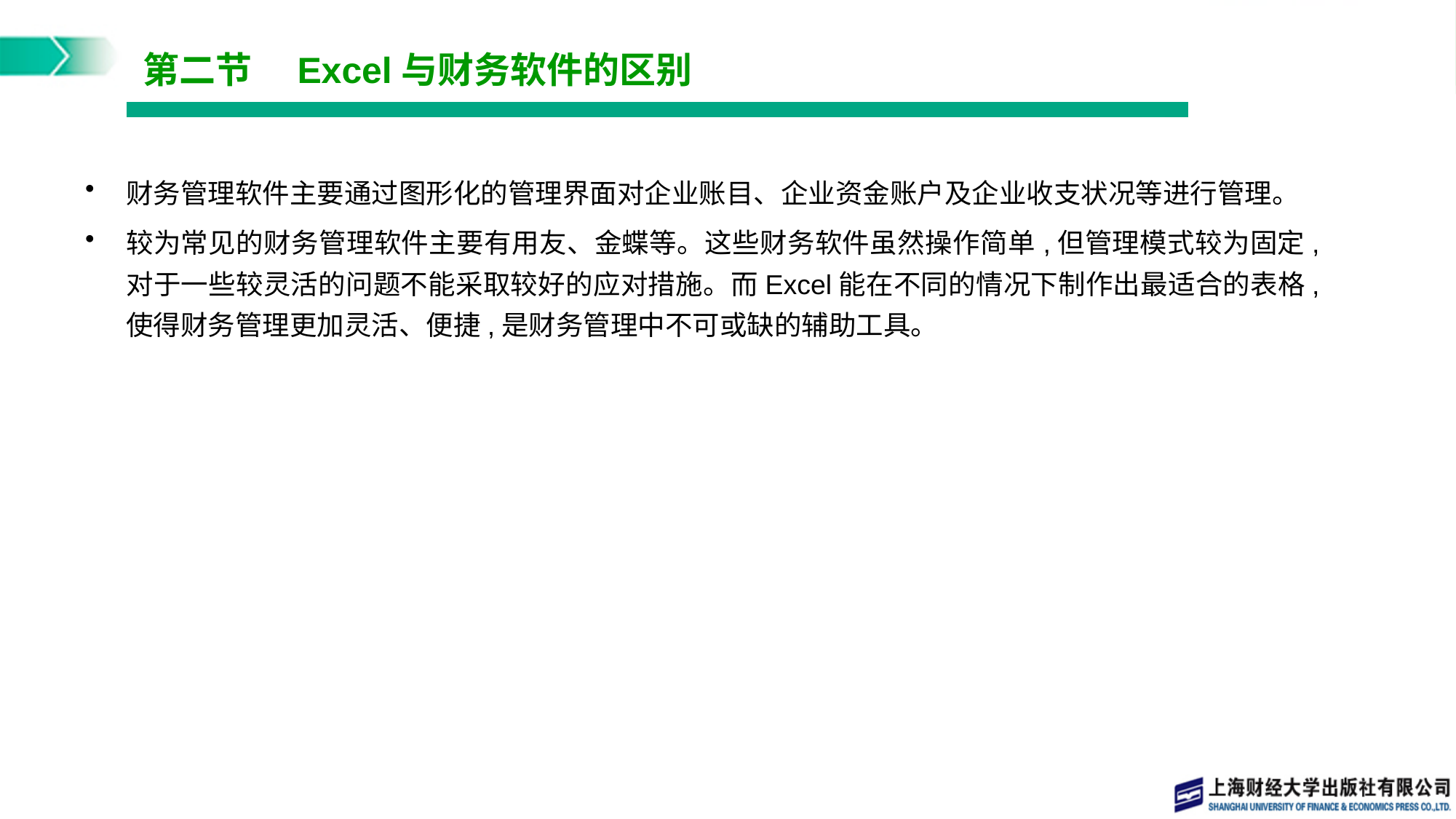

# 第二节　Excel与财务软件的区别
财务管理软件主要通过图形化的管理界面对企业账目、企业资金账户及企业收支状况等进行管理。
较为常见的财务管理软件主要有用友、金蝶等。这些财务软件虽然操作简单,但管理模式较为固定,对于一些较灵活的问题不能采取较好的应对措施。而Excel能在不同的情况下制作出最适合的表格,使得财务管理更加灵活、便捷,是财务管理中不可或缺的辅助工具。